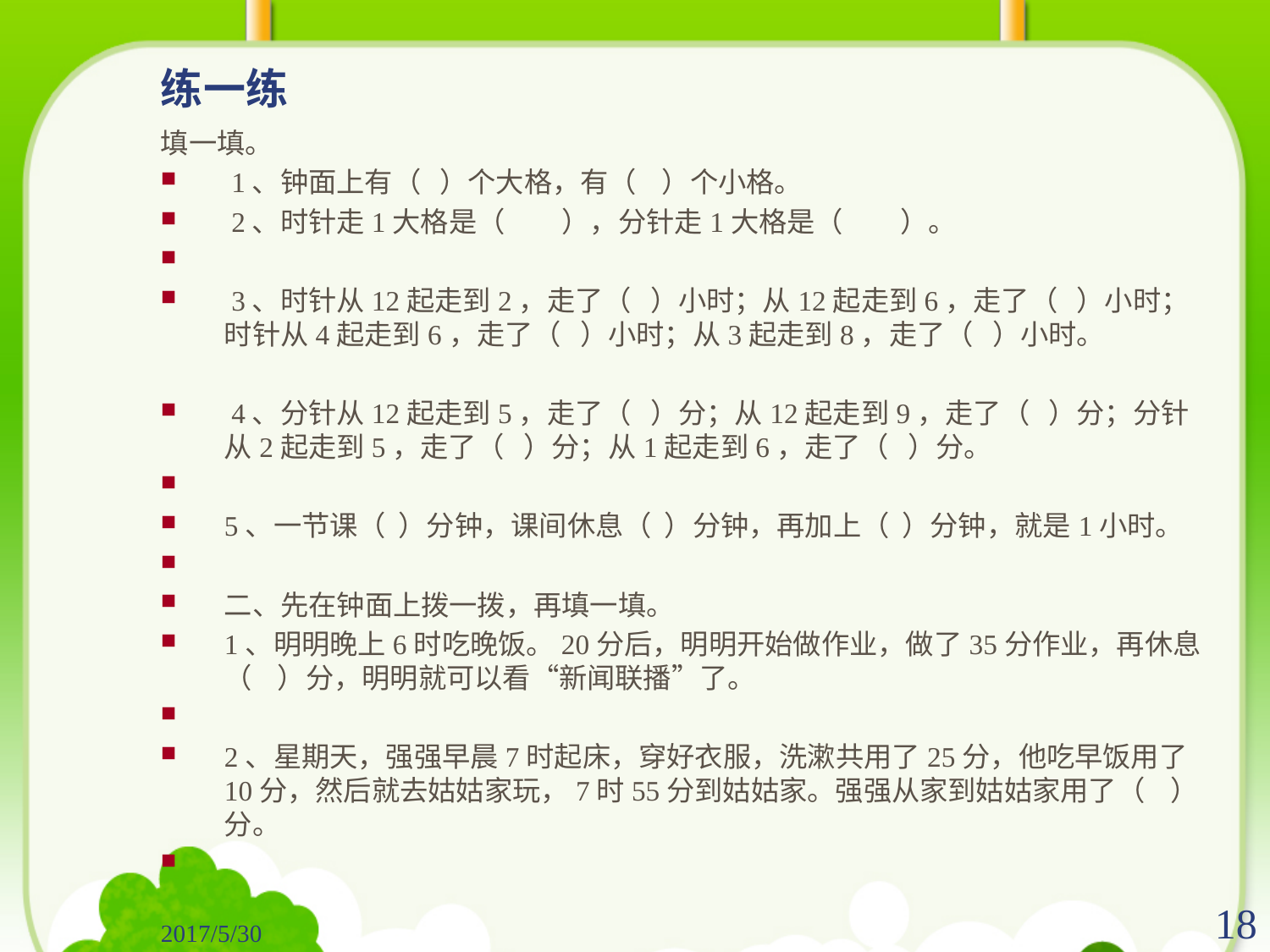

# 练一练
填一填。
 1、钟面上有（   ）个大格，有（    ）个小格。
 2、时针走1大格是（         ），分针走1大格是（         ）。

 3、时针从12起走到2，走了（   ）小时；从12起走到6，走了（   ）小时；时针从4起走到6，走了（   ）小时；从3起走到8，走了（   ）小时。

 4、分针从12起走到5，走了（   ）分；从12起走到9，走了（   ）分；分针从2起走到5，走了（   ）分；从1起走到6，走了（   ）分。

5、一节课（  ）分钟，课间休息（  ）分钟，再加上（  ）分钟，就是1小时。

二、先在钟面上拨一拨，再填一填。
1、明明晚上6时吃晚饭。20分后，明明开始做作业，做了35分作业，再休息（    ）分，明明就可以看“新闻联播”了。

2、星期天，强强早晨7时起床，穿好衣服，洗漱共用了25分，他吃早饭用了10分，然后就去姑姑家玩，7时55分到姑姑家。强强从家到姑姑家用了（    ）分。

2017/5/30
18